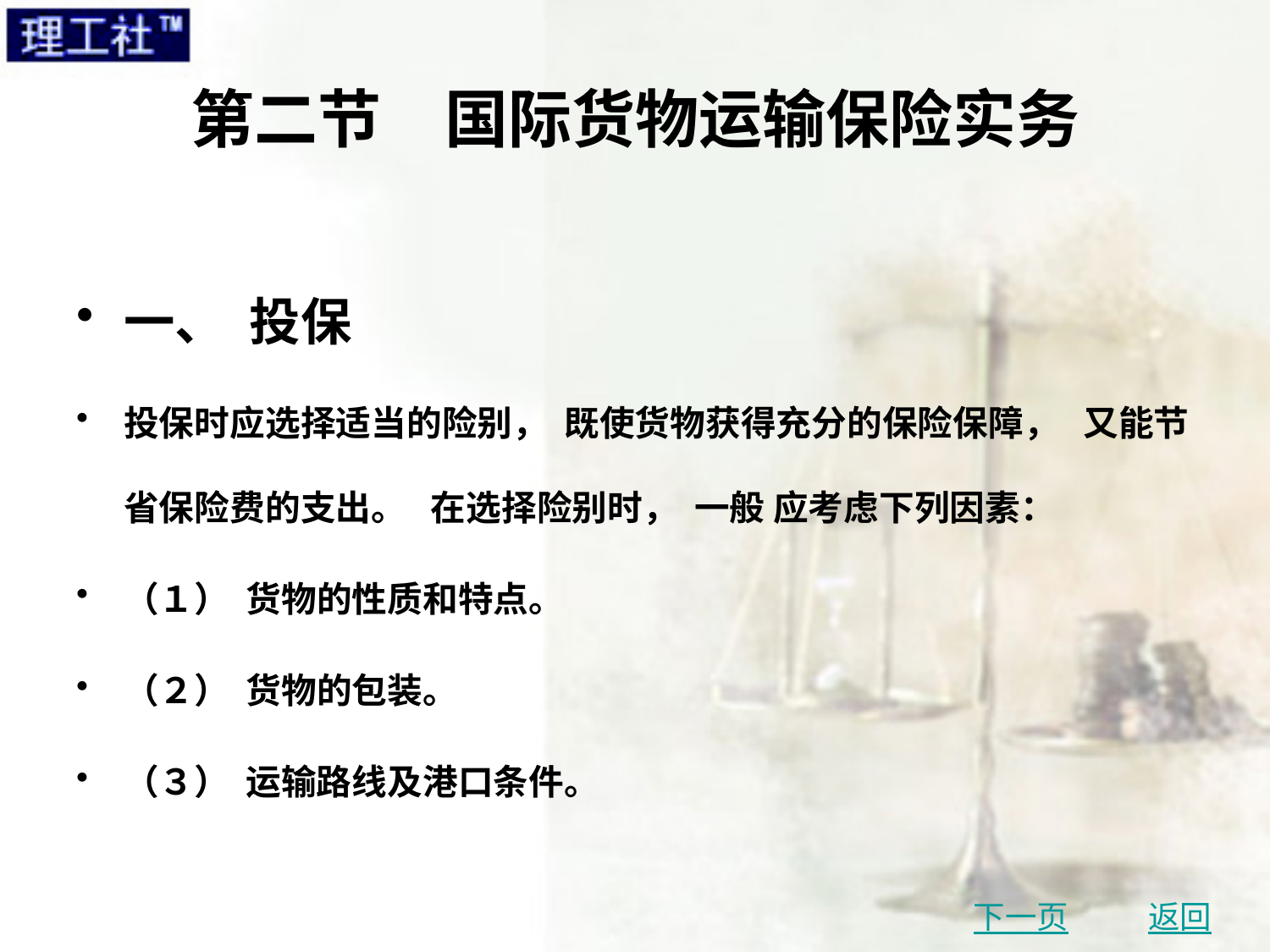

# 第二节　国际货物运输保险实务
一、  投保
投保时应选择适当的险别，  既使货物获得充分的保险保障，   又能节省保险费的支出。   在选择险别时，  一般 应考虑下列因素：
（１）  货物的性质和特点。
（２）  货物的包装。
（３）  运输路线及港口条件。

下一页
返回